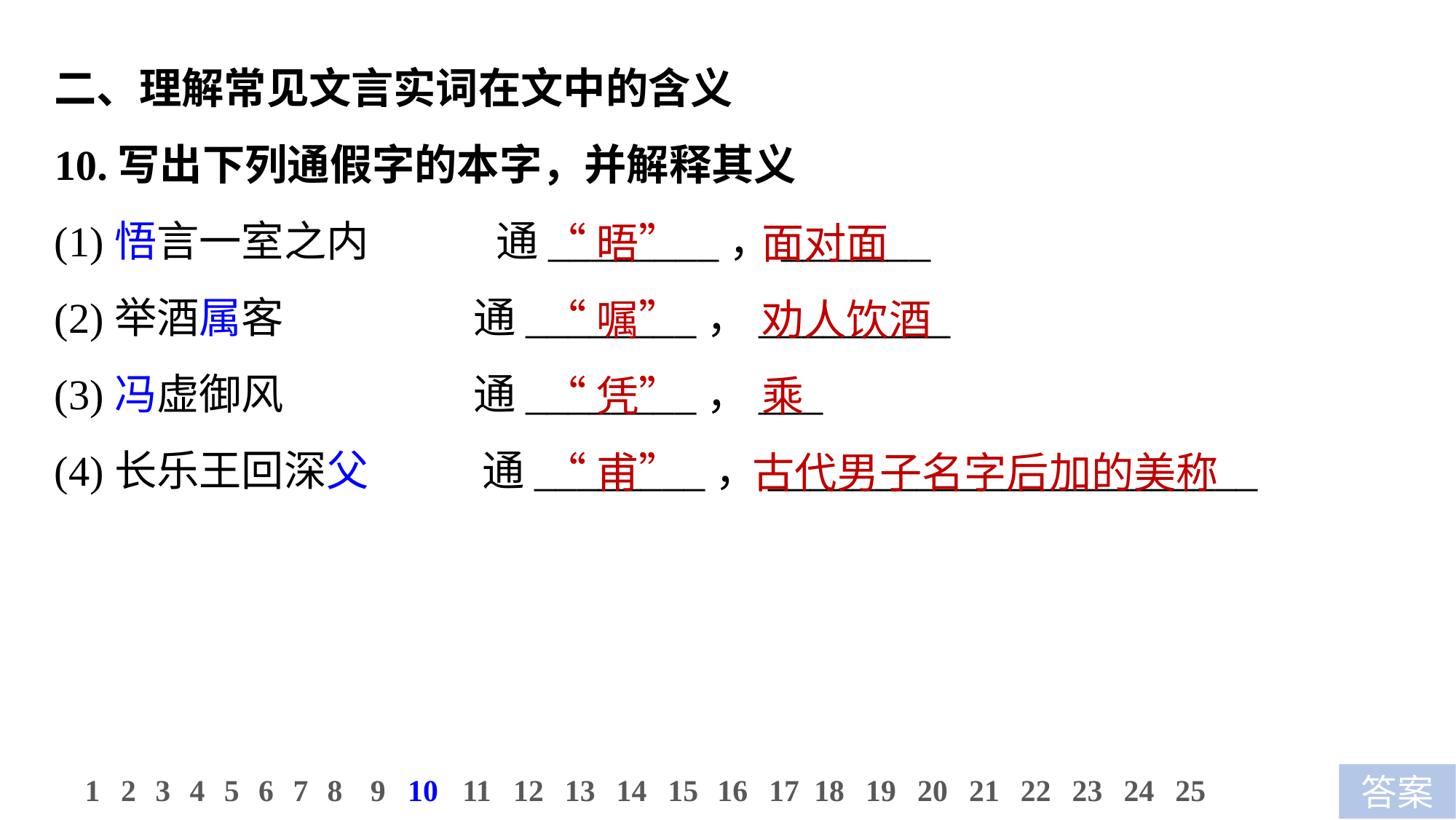

二、理解常见文言实词在文中的含义
10.写出下列通假字的本字，并解释其义
(1)悟言一室之内　　　通________，_______
(2)举酒属客                    通________，_________
(3)冯虚御风                    通________，___
(4)长乐王回深父            通________，_______________________
“晤”　    面对面
“嘱”　    劝人饮酒
“凭”　    乘
“甫”　   古代男子名字后加的美称
11
12
13
14
15
16
17
18
19
20
21
22
23
24
25
1
2
3
4
5
6
7
8
9
10
答案